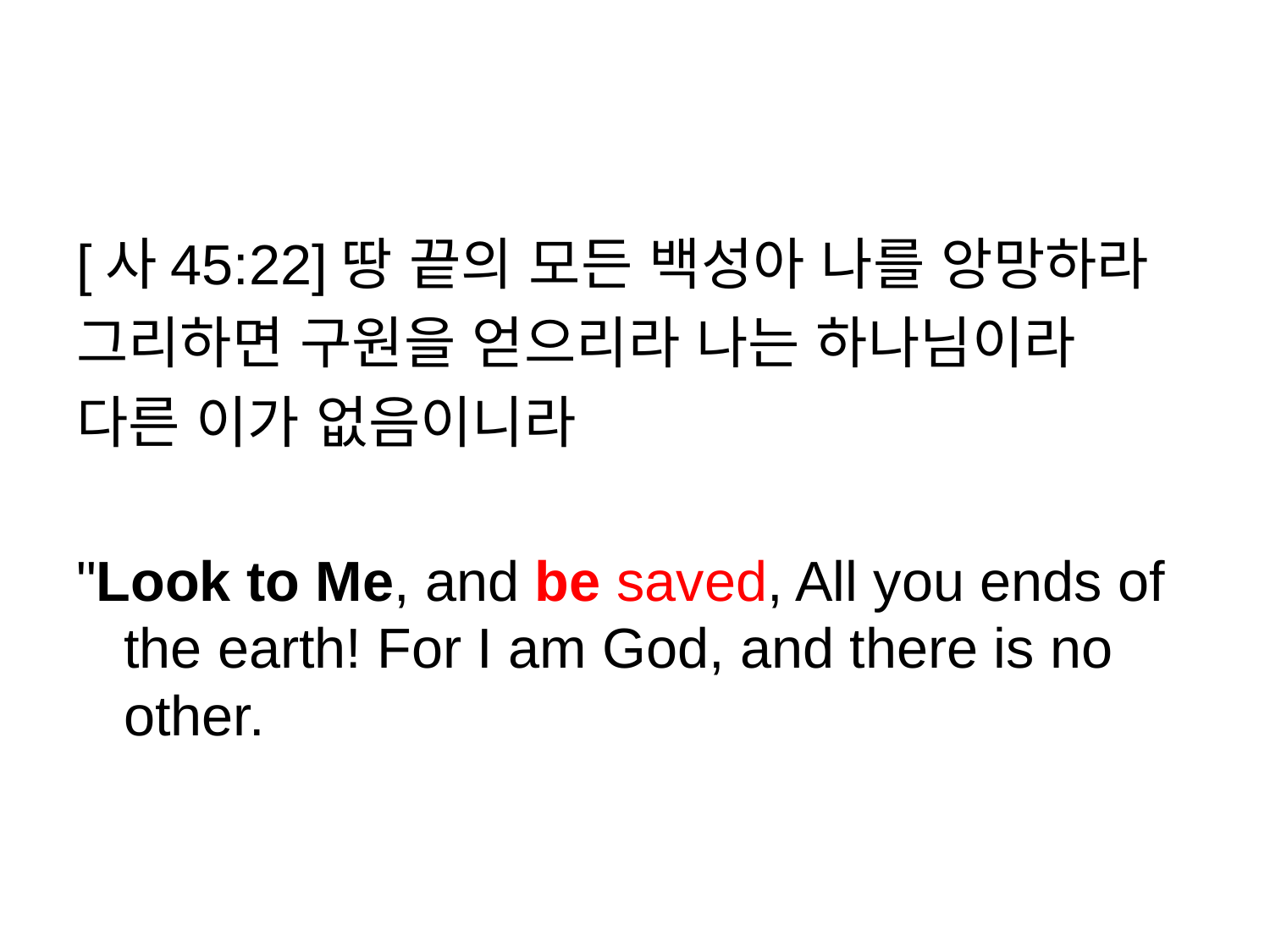

#
[사45:22]땅 끝의 모든 백성아 나를 앙망하라
그리하면 구원을 얻으리라 나는 하나님이라
다른 이가 없음이니라

"Look to Me, and be saved, All you ends of the earth! For I am God, and there is no other.